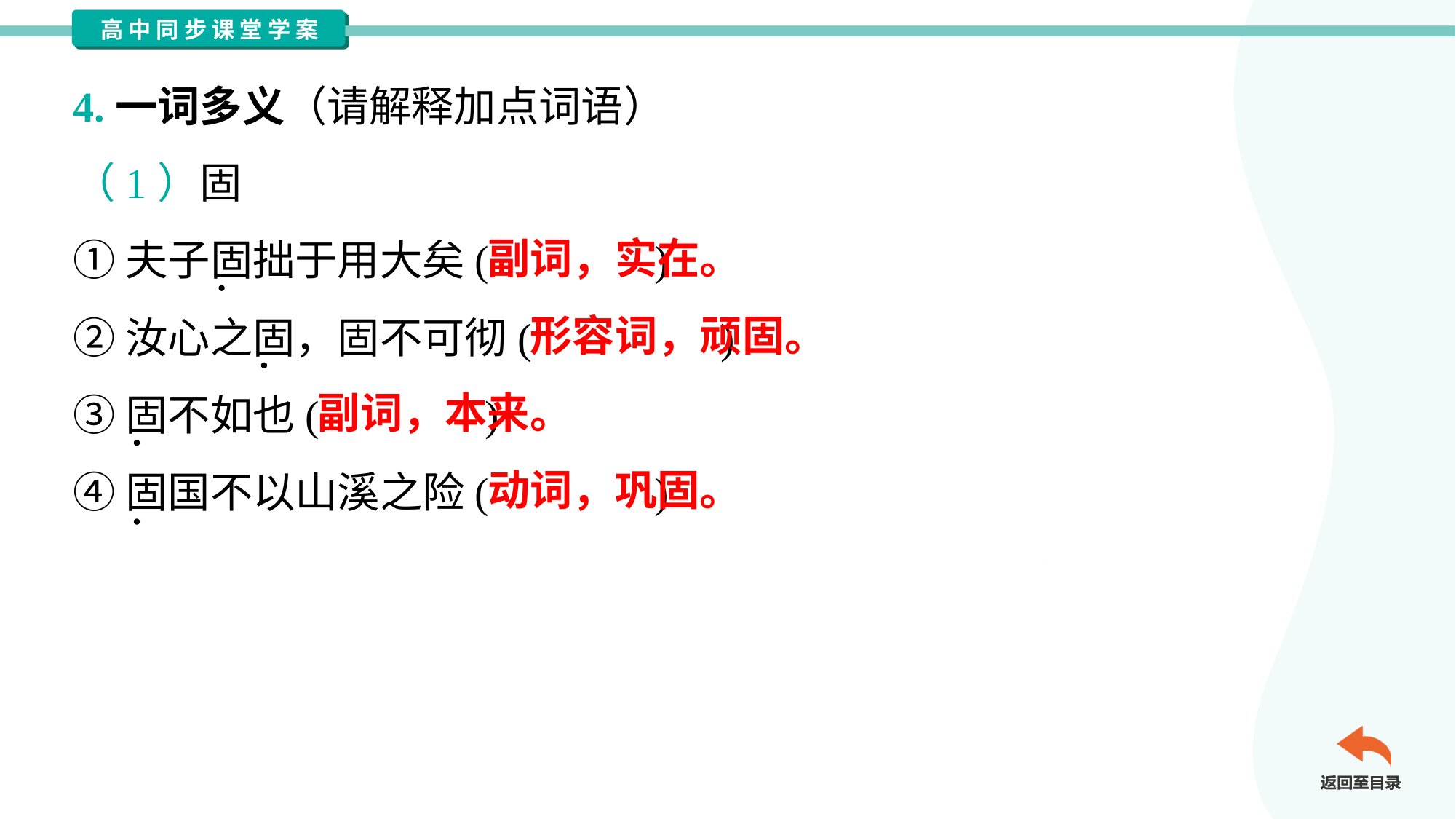

4.一词多义（请解释加点词语）
（1）固
①夫子固拙于用大矣(              )
②汝心之固，固不可彻(                )
③固不如也(              )
④固国不以山溪之险(              )
副词，实在。
形容词，顽固。

副词，本来。

动词，巩固。